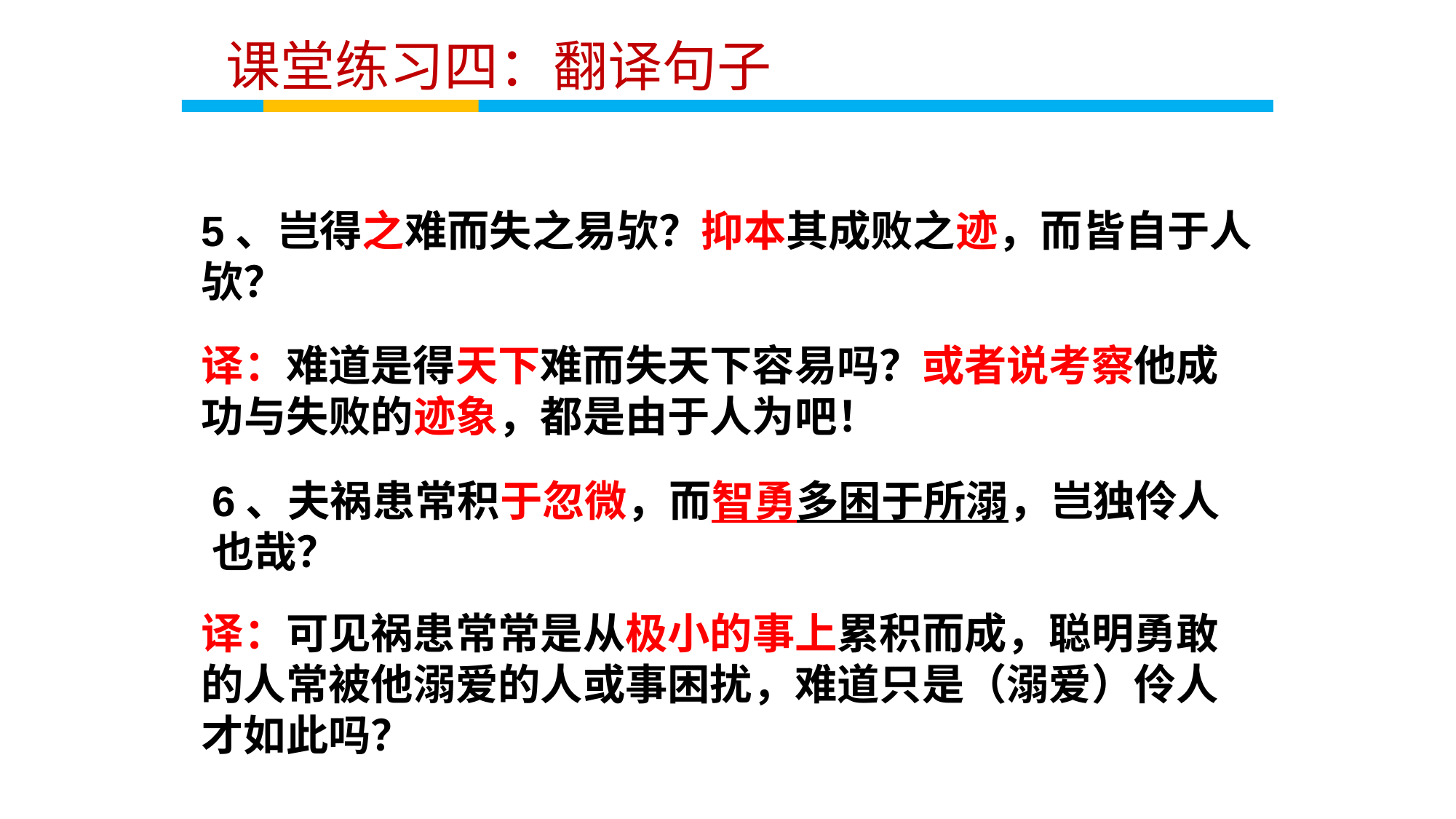

课堂练习四：翻译句子

5、岂得之难而失之易欤？抑本其成败之迹，而皆自于人欤？
译：难道是得天下难而失天下容易吗？或者说考察他成功与失败的迹象，都是由于人为吧！
6、夫祸患常积于忽微，而智勇多困于所溺，岂独伶人也哉？
译：可见祸患常常是从极小的事上累积而成，聪明勇敢的人常被他溺爱的人或事困扰，难道只是（溺爱）伶人才如此吗？